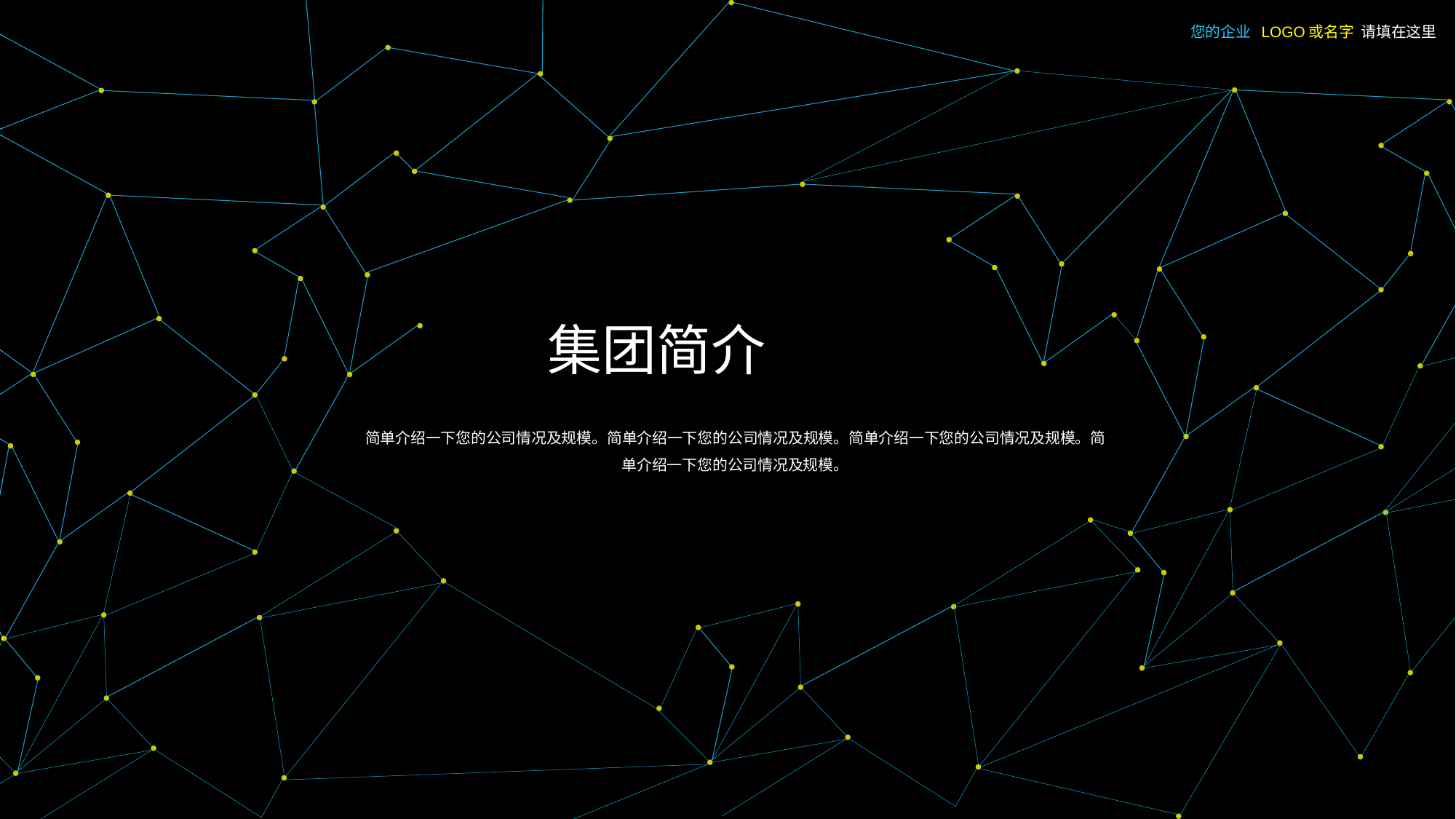

您的企业  LOGO或名字  请填在这里
集团简介
简单介绍一下您的公司情况及规模。简单介绍一下您的公司情况及规模。简单介绍一下您的公司情况及规模。简单介绍一下您的公司情况及规模。